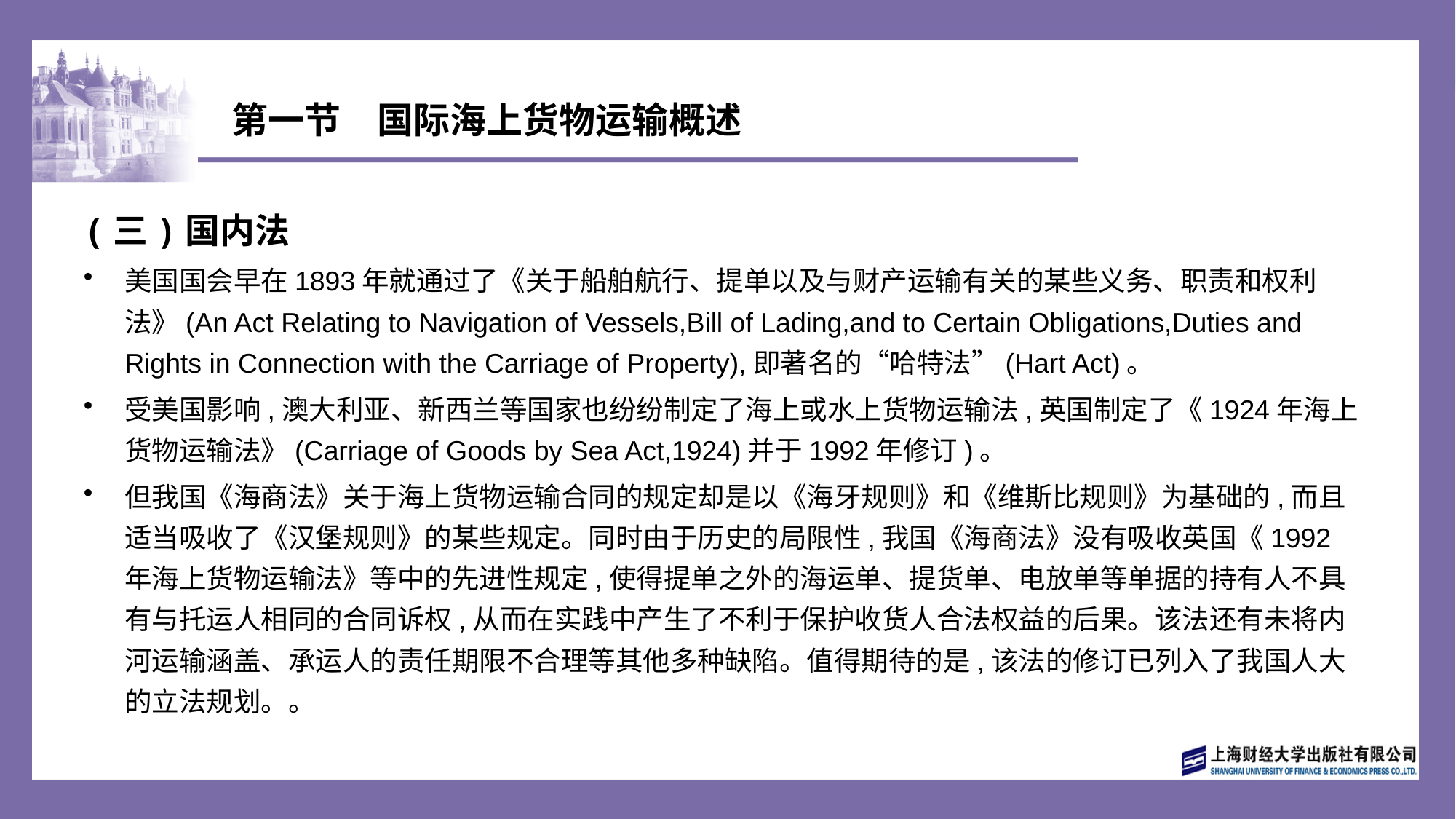

# 第一节　国际海上货物运输概述
(三)国内法
美国国会早在1893年就通过了《关于船舶航行、提单以及与财产运输有关的某些义务、职责和权利法》(An Act Relating to Navigation of Vessels,Bill of Lading,and to Certain Obligations,Duties and Rights in Connection with the Carriage of Property),即著名的“哈特法”(Hart Act)。
受美国影响,澳大利亚、新西兰等国家也纷纷制定了海上或水上货物运输法,英国制定了《1924年海上货物运输法》(Carriage of Goods by Sea Act,1924)并于1992年修订)。
但我国《海商法》关于海上货物运输合同的规定却是以《海牙规则》和《维斯比规则》为基础的,而且适当吸收了《汉堡规则》的某些规定。同时由于历史的局限性,我国《海商法》没有吸收英国《1992年海上货物运输法》等中的先进性规定,使得提单之外的海运单、提货单、电放单等单据的持有人不具有与托运人相同的合同诉权,从而在实践中产生了不利于保护收货人合法权益的后果。该法还有未将内河运输涵盖、承运人的责任期限不合理等其他多种缺陷。值得期待的是,该法的修订已列入了我国人大的立法规划。。